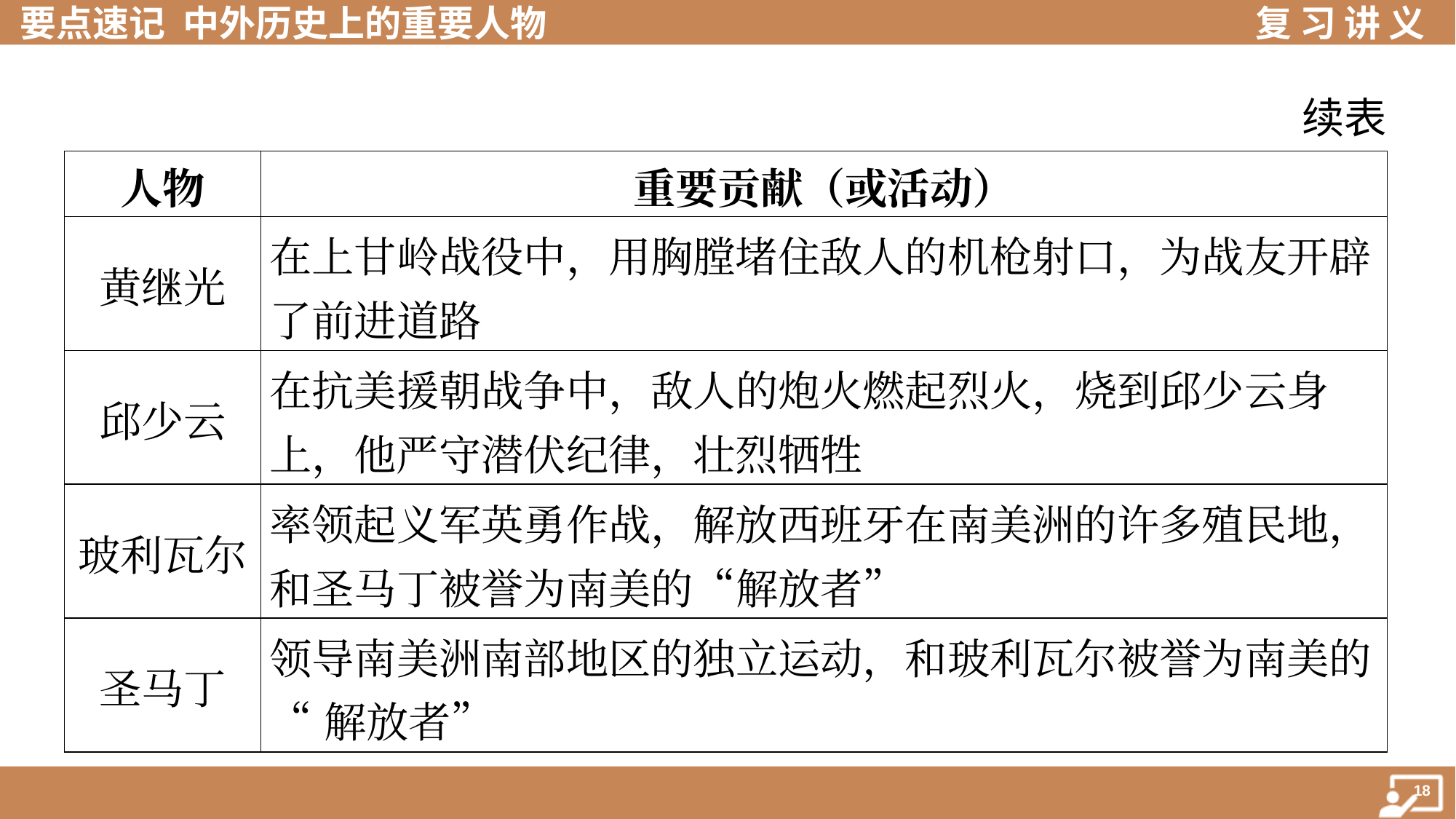

续表
| 人物 | 重要贡献（或活动） |
| --- | --- |
| 黄继光 | 在上甘岭战役中，用胸膛堵住敌人的机枪射口，为战友开辟 了前进道路 |
| 邱少云 | 在抗美援朝战争中，敌人的炮火燃起烈火，烧到邱少云身 上，他严守潜伏纪律，壮烈牺牲 |
| 玻利瓦尔 | 率领起义军英勇作战，解放西班牙在南美洲的许多殖民地， 和圣马丁被誉为南美的“解放者” |
| 圣马丁 | 领导南美洲南部地区的独立运动，和玻利瓦尔被誉为南美的 “解放者” |